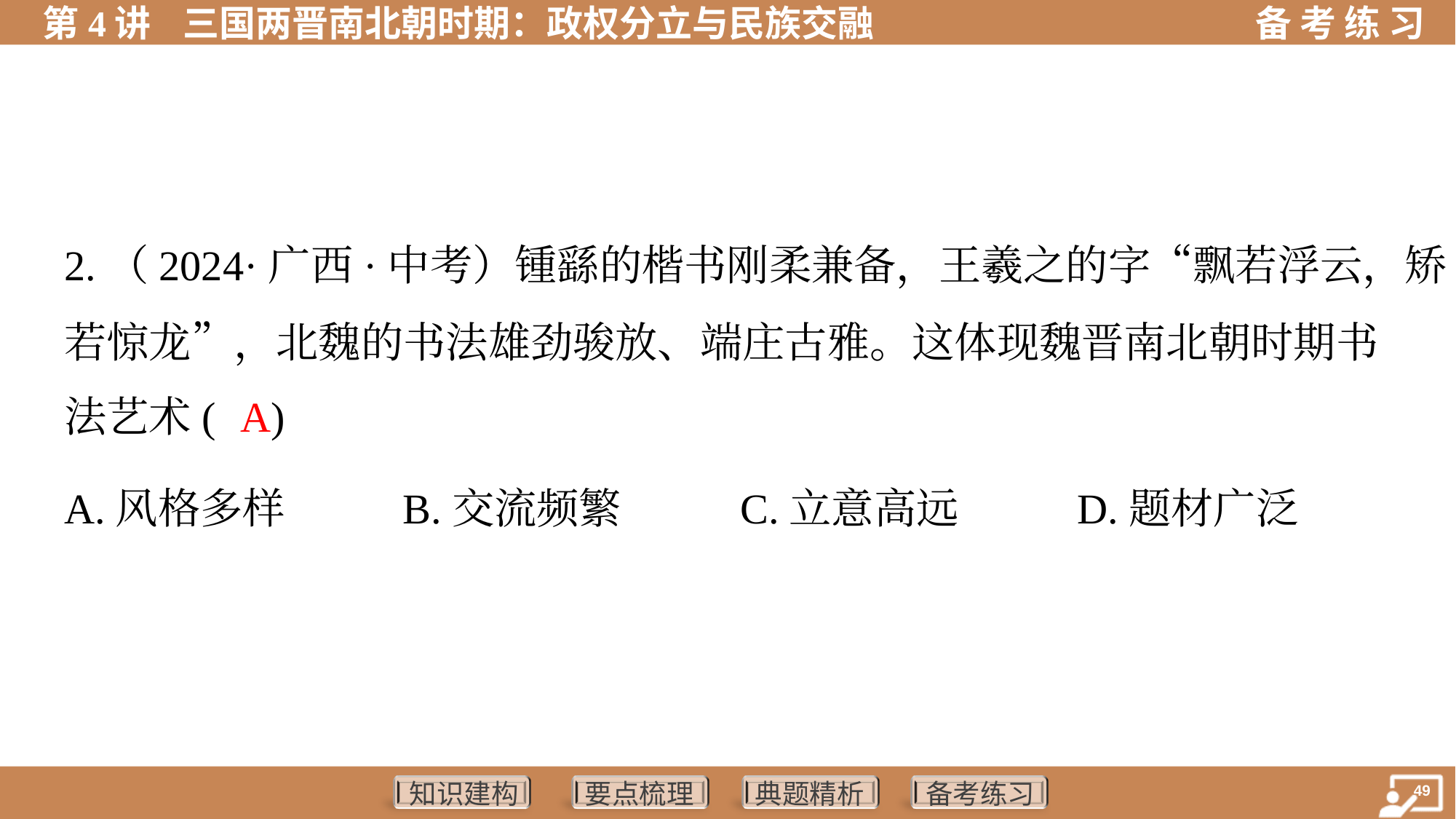

2.（2024·广西·中考）锺繇的楷书刚柔兼备，王羲之的字“飘若浮云，矫
若惊龙”，北魏的书法雄劲骏放、端庄古雅。这体现魏晋南北朝时期书
法艺术(     )
A
A.风格多样	B.交流频繁	C.立意高远	D.题材广泛